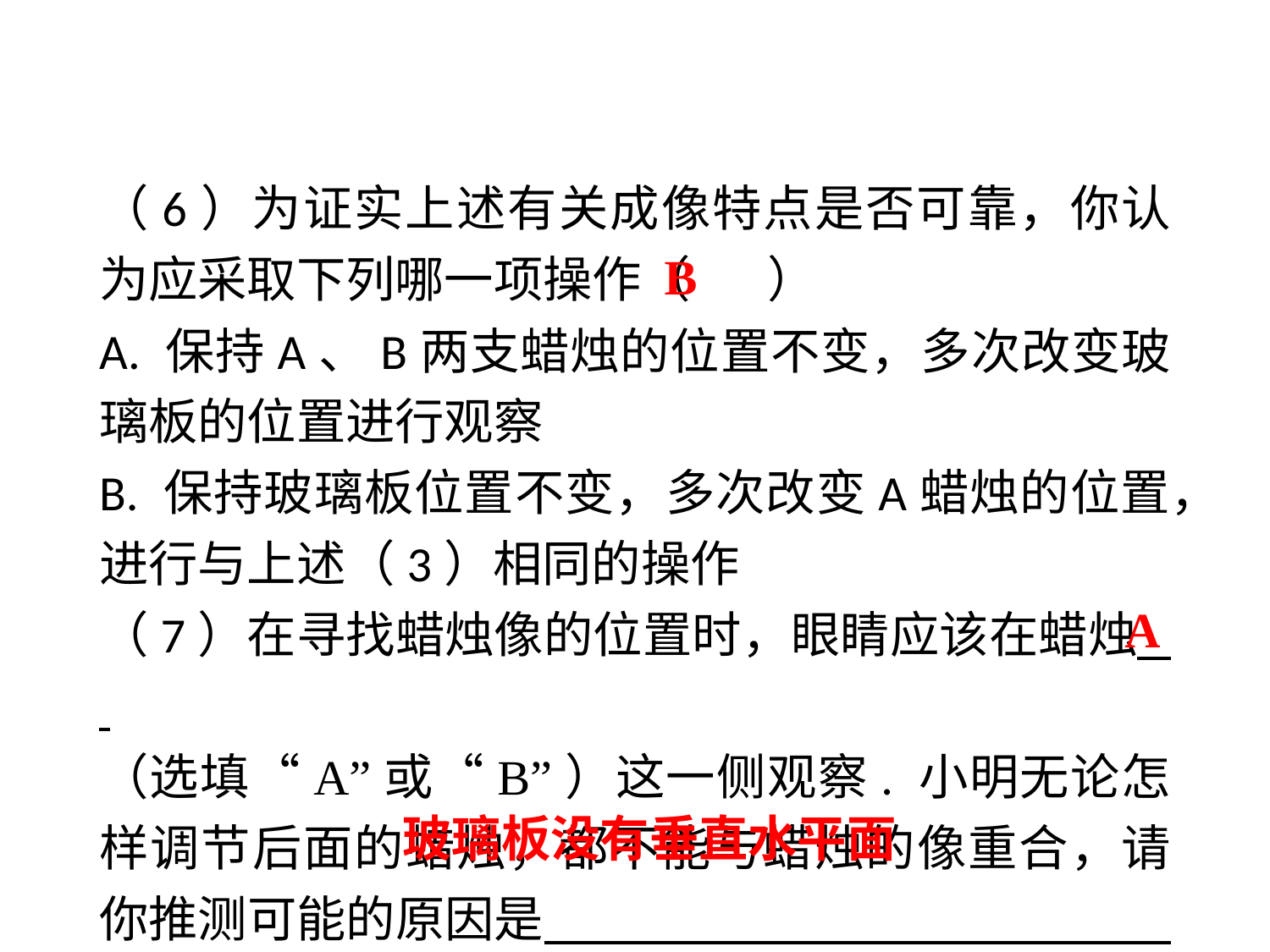

（6）为证实上述有关成像特点是否可靠，你认为应采取下列哪一项操作（       ）
A. 保持A、B两支蜡烛的位置不变，多次改变玻璃板的位置进行观察
B. 保持玻璃板位置不变，多次改变A蜡烛的位置，进行与上述（3）相同的操作
（7）在寻找蜡烛像的位置时，眼睛应该在蜡烛     .
（选填“A”或“B”）这一侧观察. 小明无论怎样调节后面的蜡烛，都不能与蜡烛的像重合，请你推测可能的原因是　                                                            　.
B
A
玻璃板没有垂直水平面